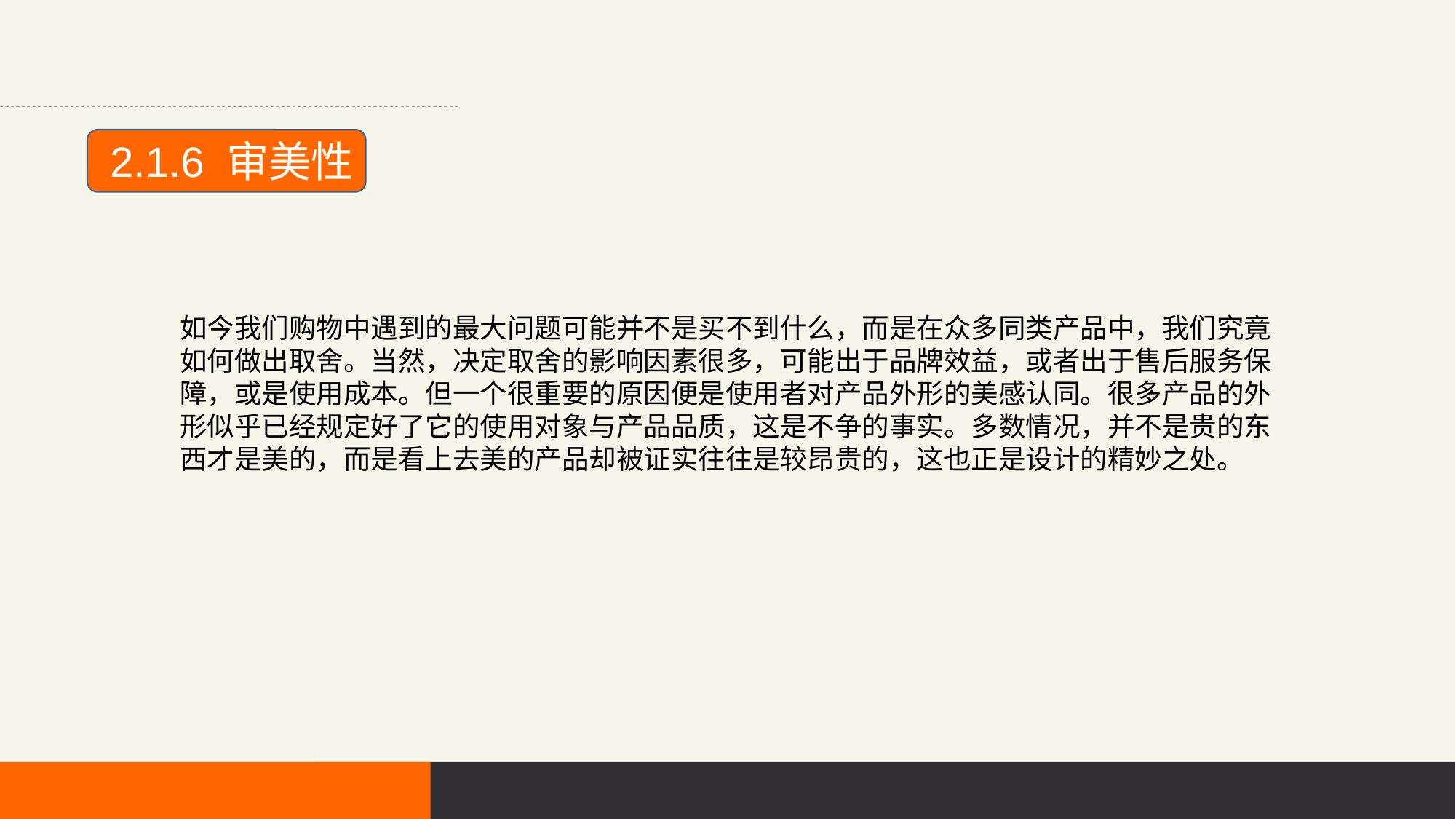

2.1.6 审美性
如今我们购物中遇到的最大问题可能并不是买不到什么，而是在众多同类产品中，我们究竟如何做出取舍。当然，决定取舍的影响因素很多，可能出于品牌效益，或者出于售后服务保障，或是使用成本。但一个很重要的原因便是使用者对产品外形的美感认同。很多产品的外形似乎已经规定好了它的使用对象与产品品质，这是不争的事实。多数情况，并不是贵的东西才是美的，而是看上去美的产品却被证实往往是较昂贵的，这也正是设计的精妙之处。